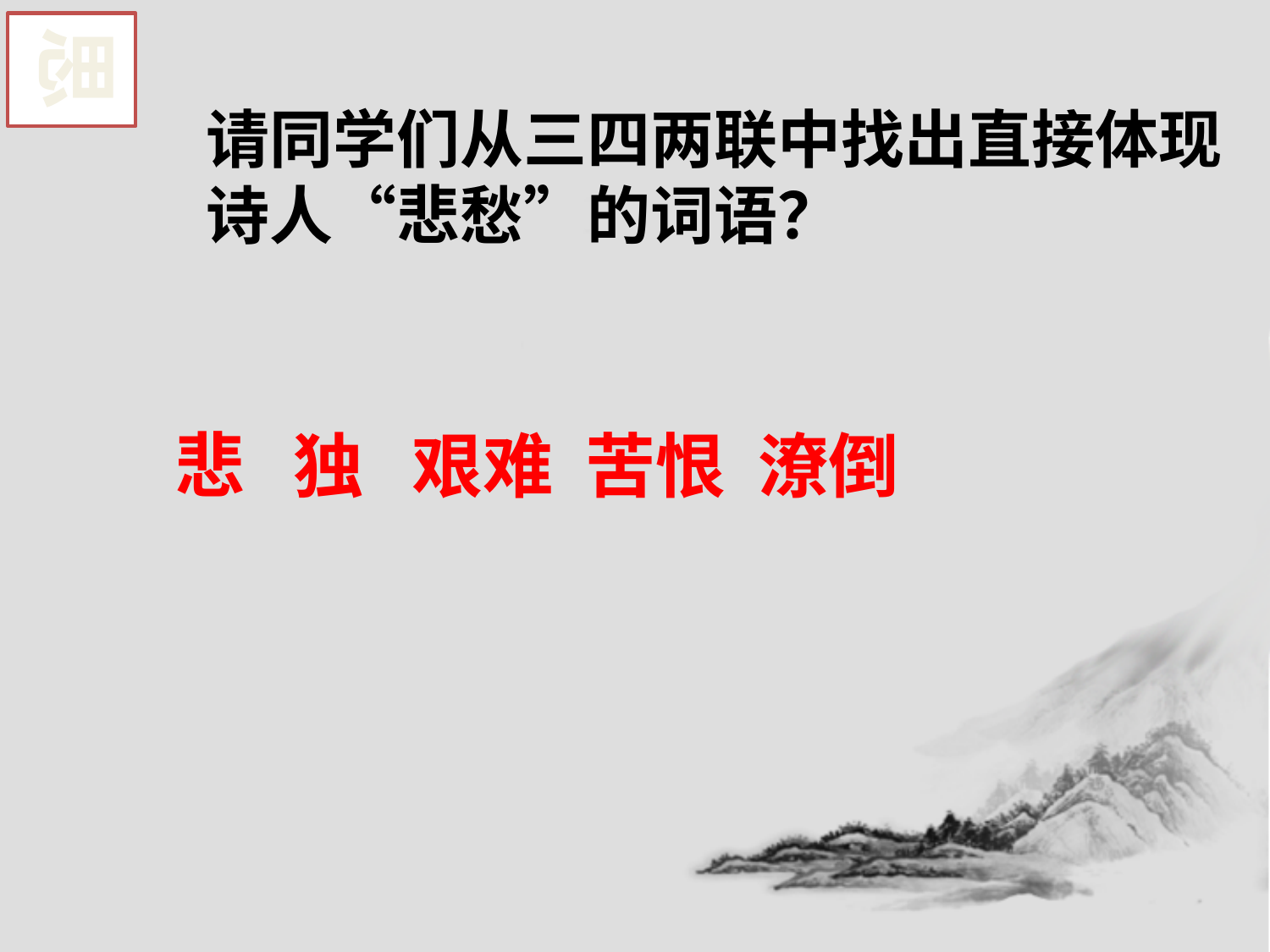

思
请同学们从三四两联中找出直接体现诗人“悲愁”的词语？

 悲   独   艰难  苦恨  潦倒